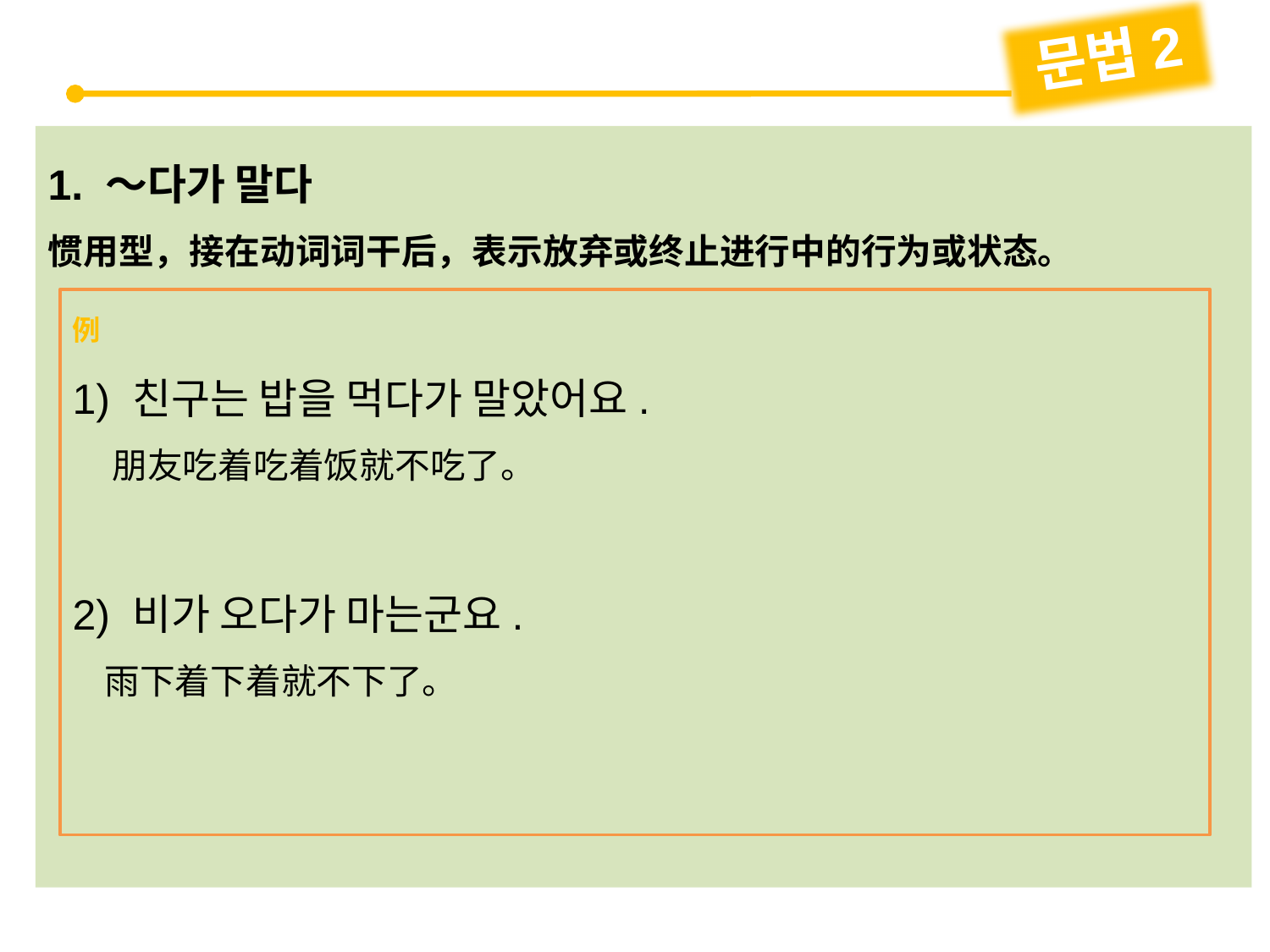

문법2
1. ～다가 말다
惯用型，接在动词词干后，表示放弃或终止进行中的行为或状态。

例
1) 친구는 밥을 먹다가 말았어요.
    朋友吃着吃着饭就不吃了。

2) 비가 오다가 마는군요.
   雨下着下着就不下了。